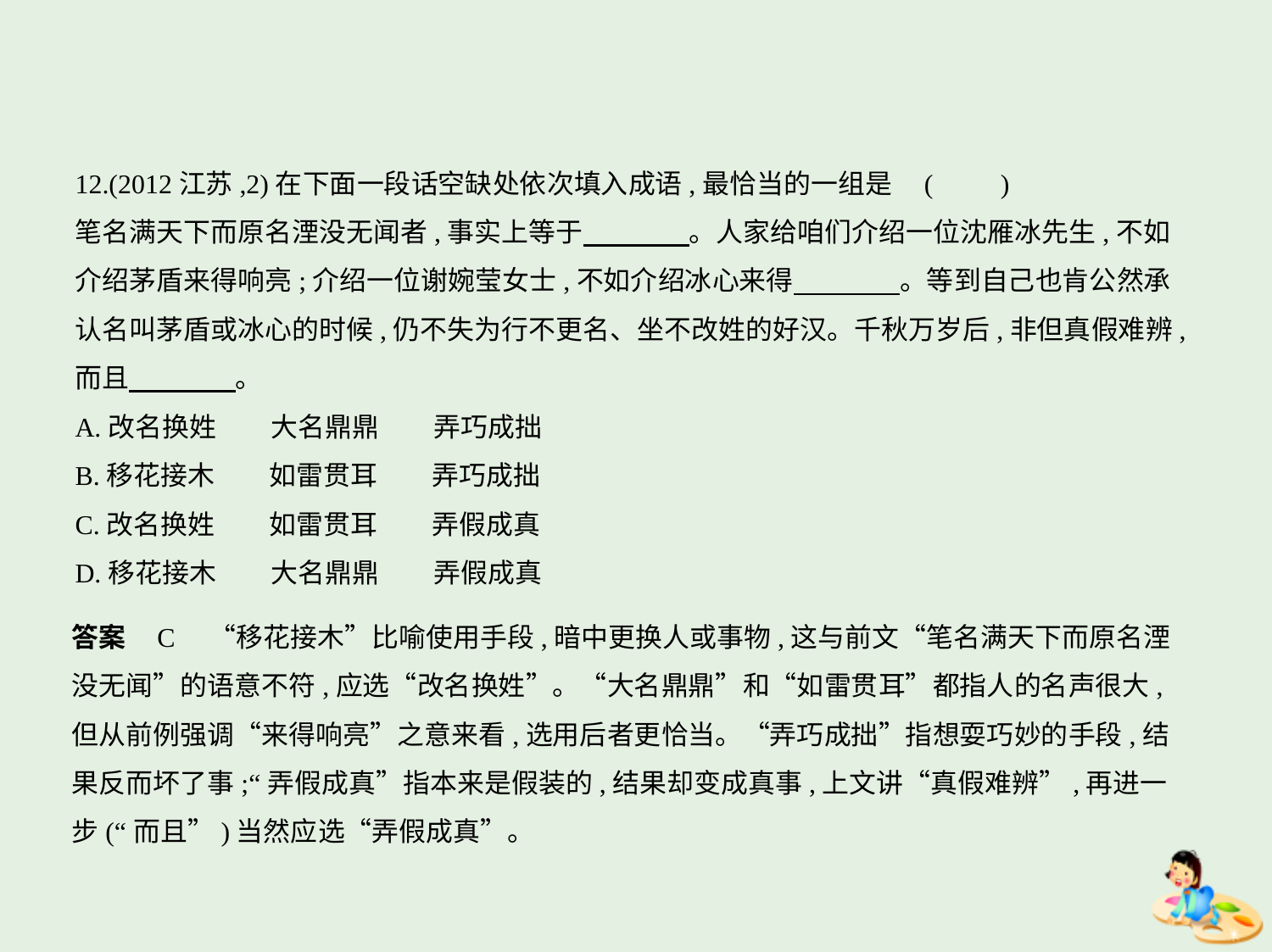

12.(2012江苏,2)在下面一段话空缺处依次填入成语,最恰当的一组是 (　　)
笔名满天下而原名湮没无闻者,事实上等于　　　    。人家给咱们介绍一位沈雁冰先生,不如
介绍茅盾来得响亮;介绍一位谢婉莹女士,不如介绍冰心来得　　　    。等到自己也肯公然承
认名叫茅盾或冰心的时候,仍不失为行不更名、坐不改姓的好汉。千秋万岁后,非但真假难辨,
而且　　　    。
A.改名换姓　　大名鼎鼎　　弄巧成拙
B.移花接木　　如雷贯耳　　弄巧成拙
C.改名换姓　　如雷贯耳　　弄假成真
D.移花接木　　大名鼎鼎　　弄假成真
答案    C　“移花接木”比喻使用手段,暗中更换人或事物,这与前文“笔名满天下而原名湮
没无闻”的语意不符,应选“改名换姓”。“大名鼎鼎”和“如雷贯耳”都指人的名声很大,
但从前例强调“来得响亮”之意来看,选用后者更恰当。“弄巧成拙”指想耍巧妙的手段,结
果反而坏了事;“弄假成真”指本来是假装的,结果却变成真事,上文讲“真假难辨”,再进一
步(“而且”)当然应选“弄假成真”。